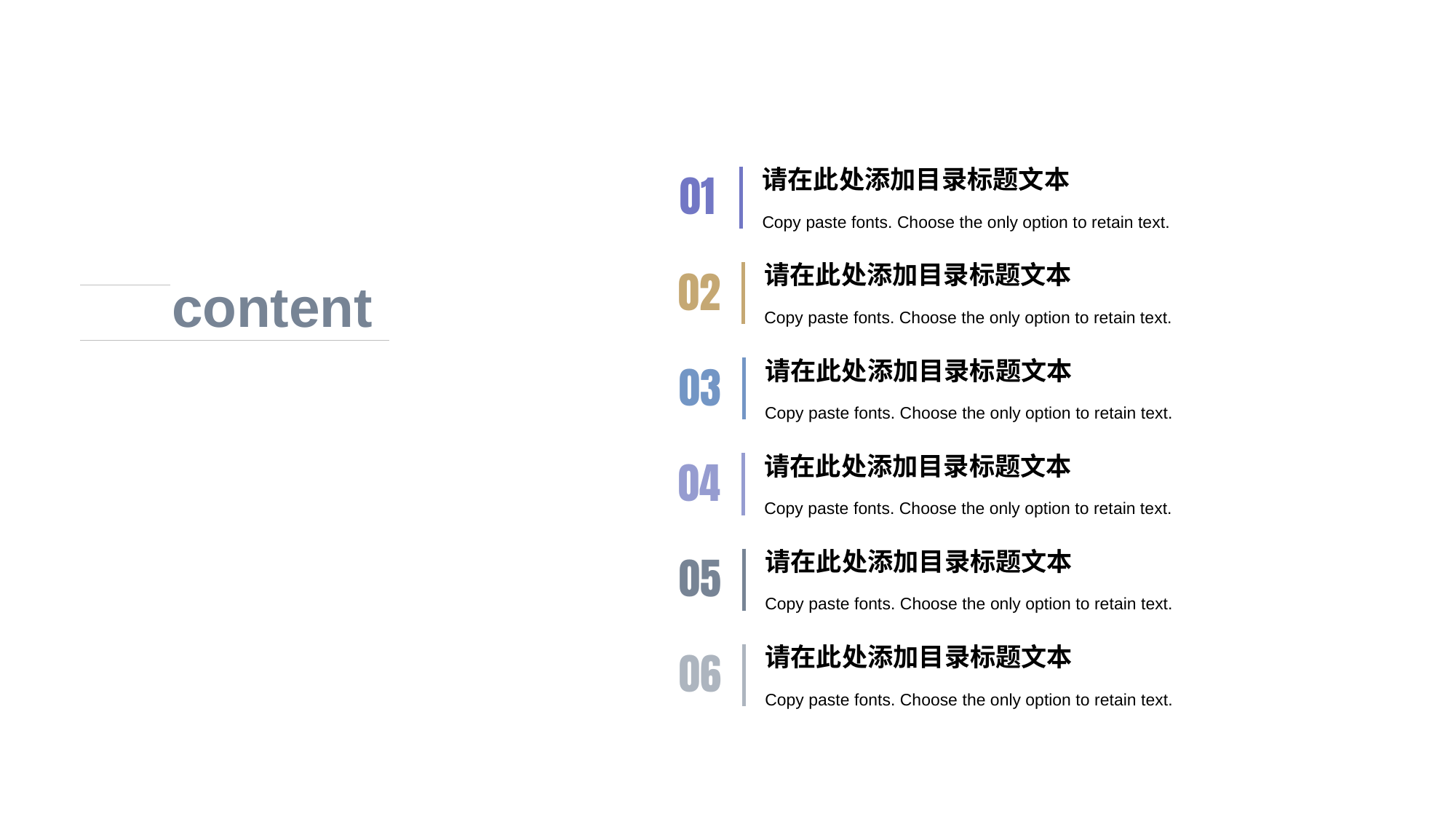

请在此处添加目录标题文本
01
Copy paste fonts. Choose the only option to retain text.
请在此处添加目录标题文本
content
02
Copy paste fonts. Choose the only option to retain text.
请在此处添加目录标题文本
03
Copy paste fonts. Choose the only option to retain text.
请在此处添加目录标题文本
04
Copy paste fonts. Choose the only option to retain text.
请在此处添加目录标题文本
05
Copy paste fonts. Choose the only option to retain text.
请在此处添加目录标题文本
06
Copy paste fonts. Choose the only option to retain text.